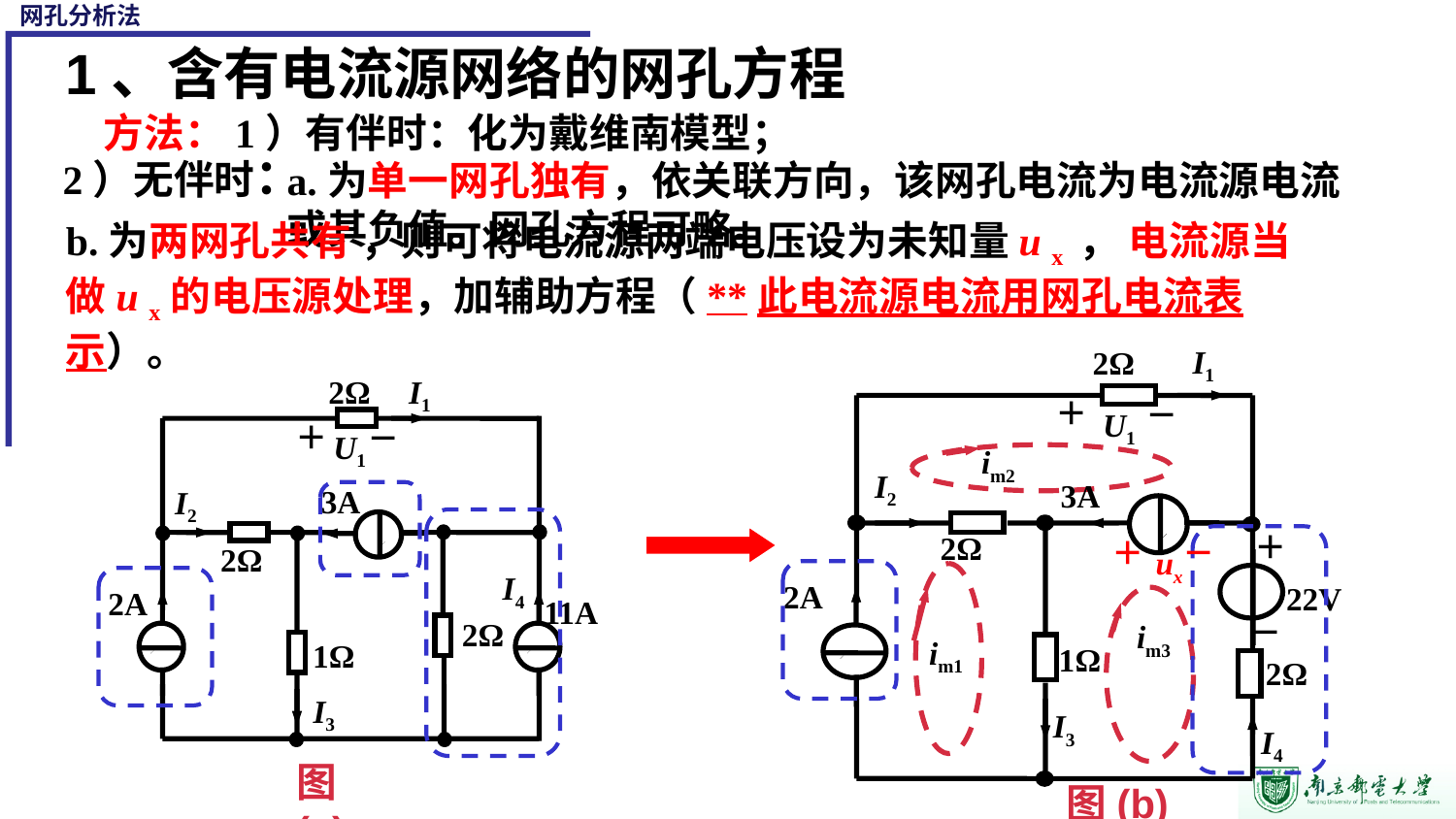

网孔分析法

1、含有电流源网络的网孔方程
方法：1）有伴时：化为戴维南模型；
2）无伴时：
a.为单一网孔独有，依关联方向，该网孔电流为电流源电流或其负值。网孔方程可略。
b.为两网孔共有 ，则可将电流源两端电压设为未知量u x ， 电流源当做u x的电压源处理，加辅助方程（**此电流源电流用网孔电流表示）。
I1
2Ω

＋
－

U1
im2

I2

3A

＋
2Ω

2A
22V

－
im3
im1

1Ω

2Ω

I3

I4

图(b)
2Ω
I1

＋
－

U1
3A
I2

2Ω
2A
11A

2Ω

1Ω

I3

图(a)

－
＋
ux

I4